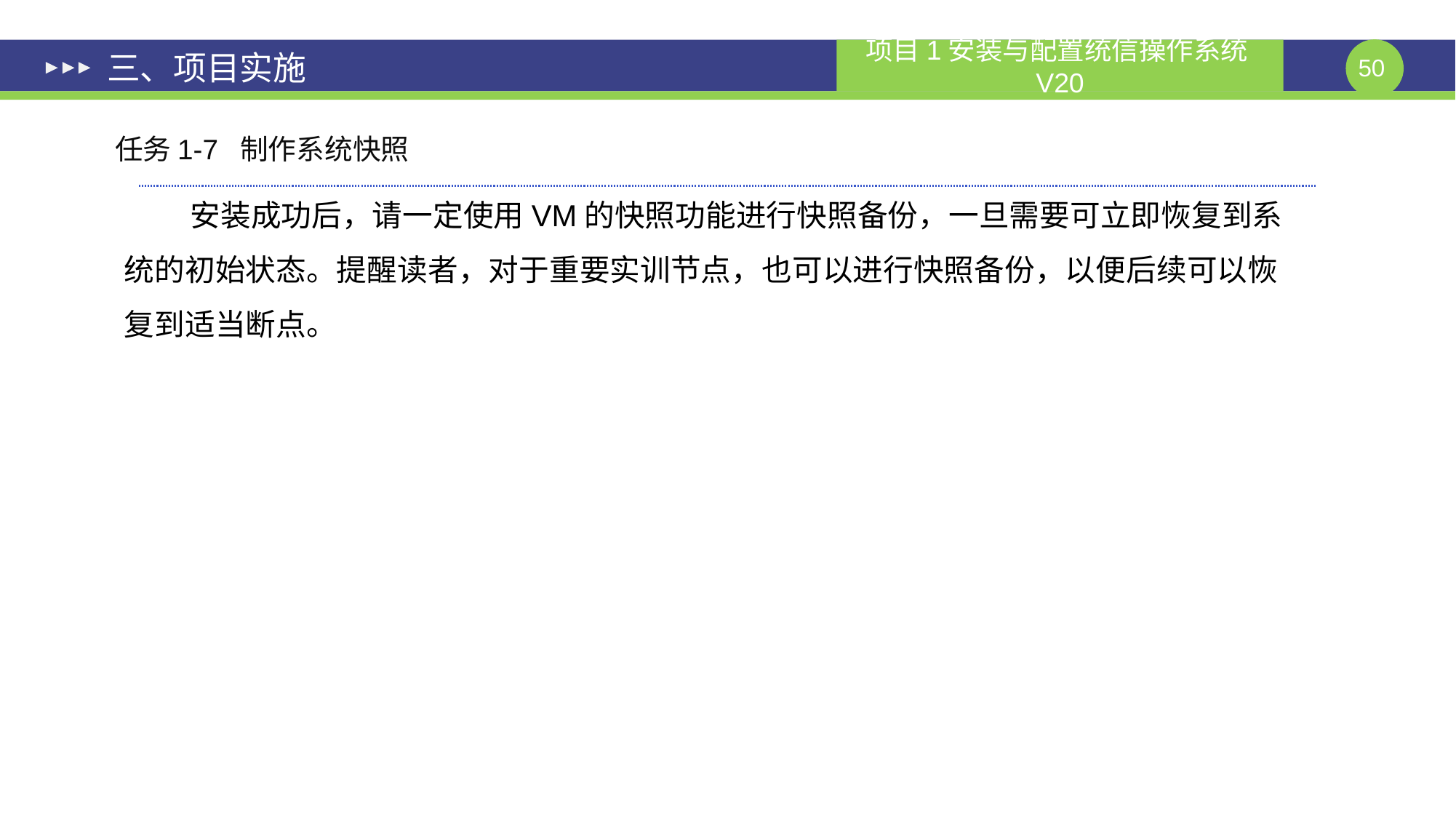

# 三、项目实施
任务1-7  制作系统快照
    安装成功后，请一定使用VM的快照功能进行快照备份，一旦需要可立即恢复到系统的初始状态。提醒读者，对于重要实训节点，也可以进行快照备份，以便后续可以恢复到适当断点。